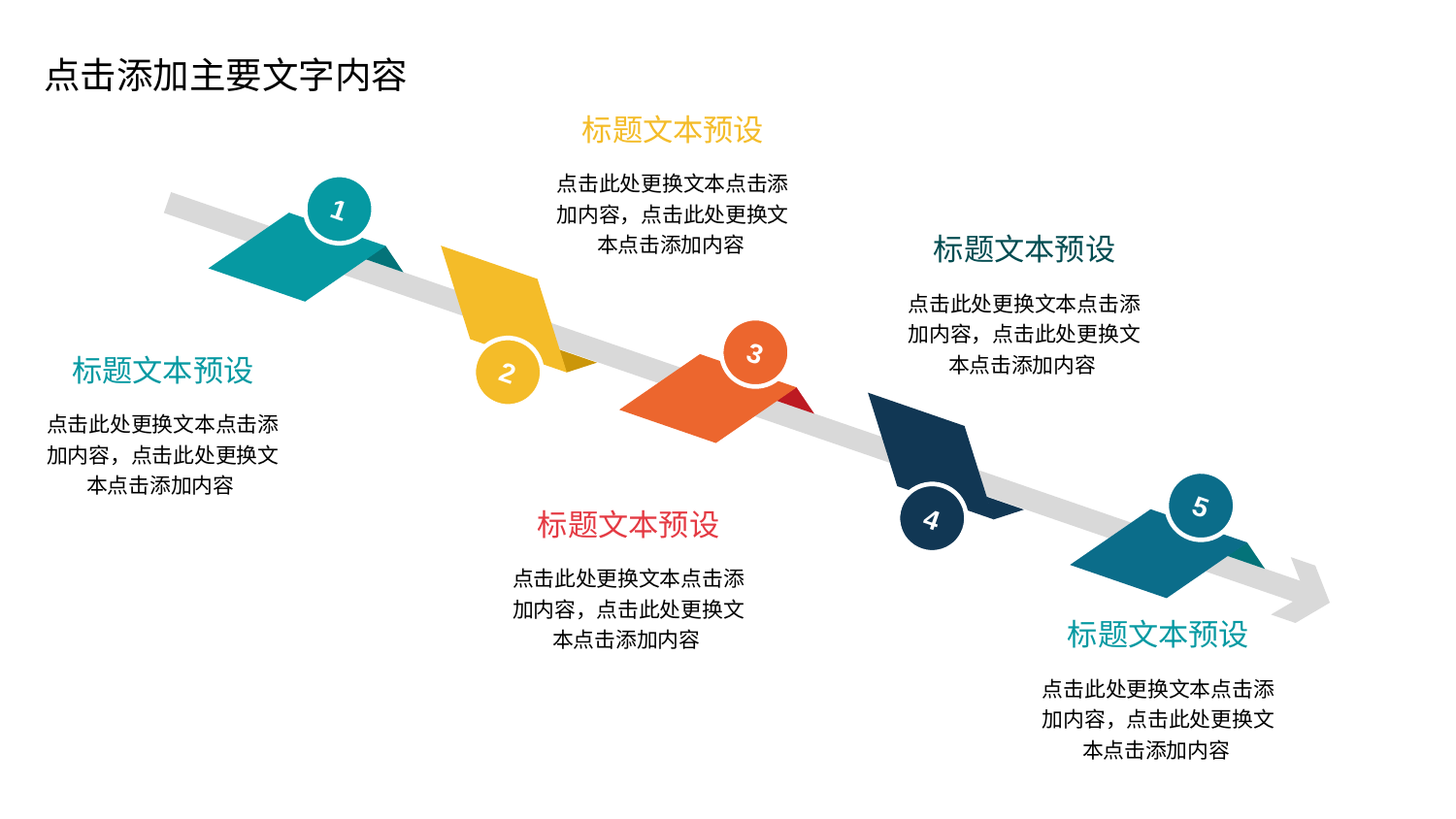

标题文本预设
点击此处更换文本点击添加内容，点击此处更换文本点击添加内容
标题文本预设
点击此处更换文本点击添加内容，点击此处更换文本点击添加内容

1
3
5

2
4

标题文本预设
点击此处更换文本点击添加内容，点击此处更换文本点击添加内容
标题文本预设
点击此处更换文本点击添加内容，点击此处更换文本点击添加内容
标题文本预设
点击此处更换文本点击添加内容，点击此处更换文本点击添加内容